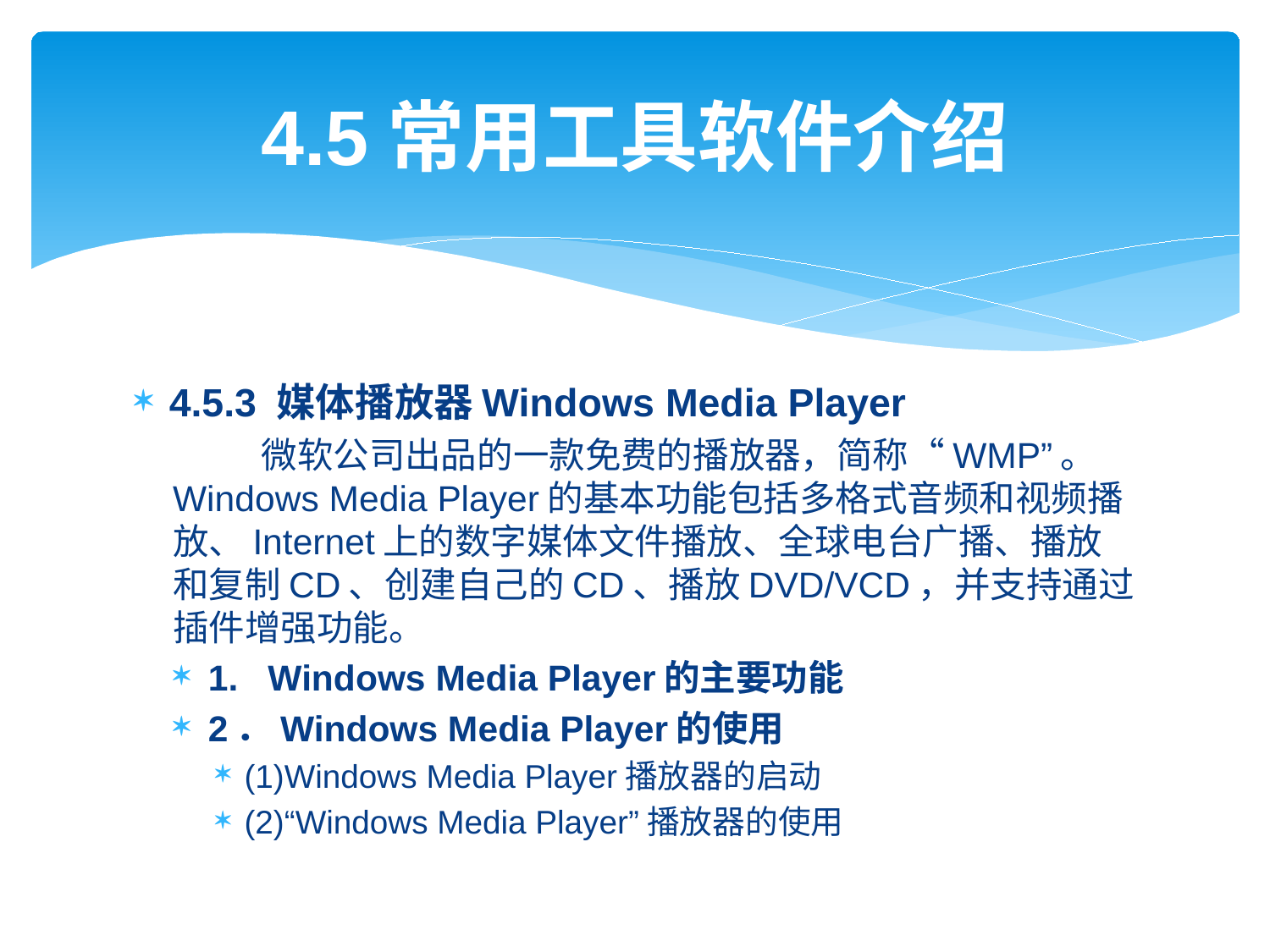

# 4.5常用工具软件介绍
4.5.3 媒体播放器Windows Media Player
          微软公司出品的一款免费的播放器，简称“WMP”。Windows Media Player的基本功能包括多格式音频和视频播放、Internet上的数字媒体文件播放、全球电台广播、播放和复制CD、创建自己的CD、播放DVD/VCD，并支持通过插件增强功能。
1.   Windows Media Player的主要功能
2．Windows Media Player的使用
(1)Windows Media Player播放器的启动
(2)“Windows Media Player”播放器的使用